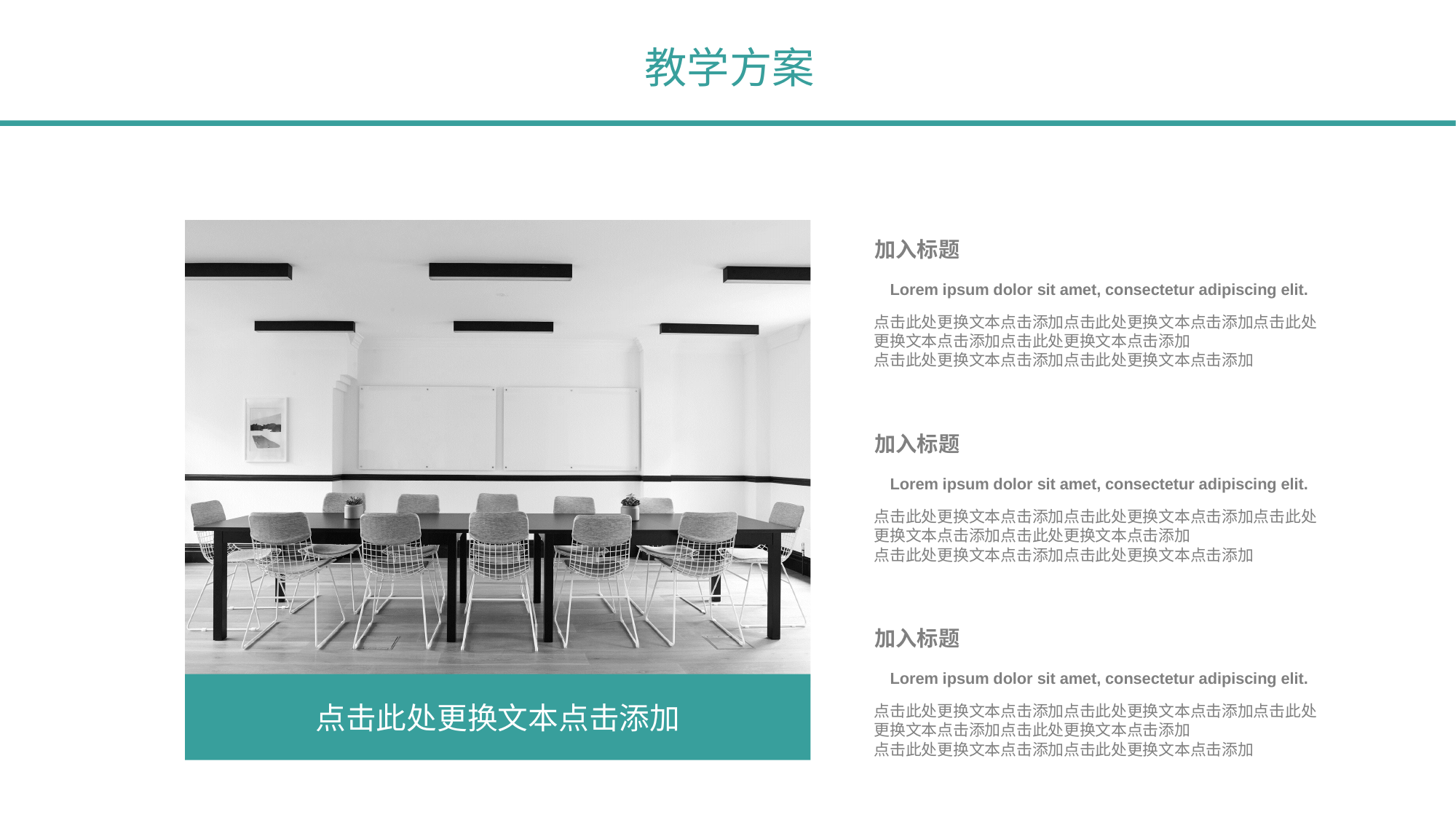

教学方案

加入标题
Lorem ipsum dolor sit amet, consectetur adipiscing elit.
点击此处更换文本点击添加点击此处更换文本点击添加点击此处更换文本点击添加点击此处更换文本点击添加
点击此处更换文本点击添加点击此处更换文本点击添加
加入标题
Lorem ipsum dolor sit amet, consectetur adipiscing elit.
点击此处更换文本点击添加点击此处更换文本点击添加点击此处更换文本点击添加点击此处更换文本点击添加
点击此处更换文本点击添加点击此处更换文本点击添加
加入标题
Lorem ipsum dolor sit amet, consectetur adipiscing elit.
点击此处更换文本点击添加点击此处更换文本点击添加点击此处更换文本点击添加点击此处更换文本点击添加
点击此处更换文本点击添加点击此处更换文本点击添加
点击此处更换文本点击添加